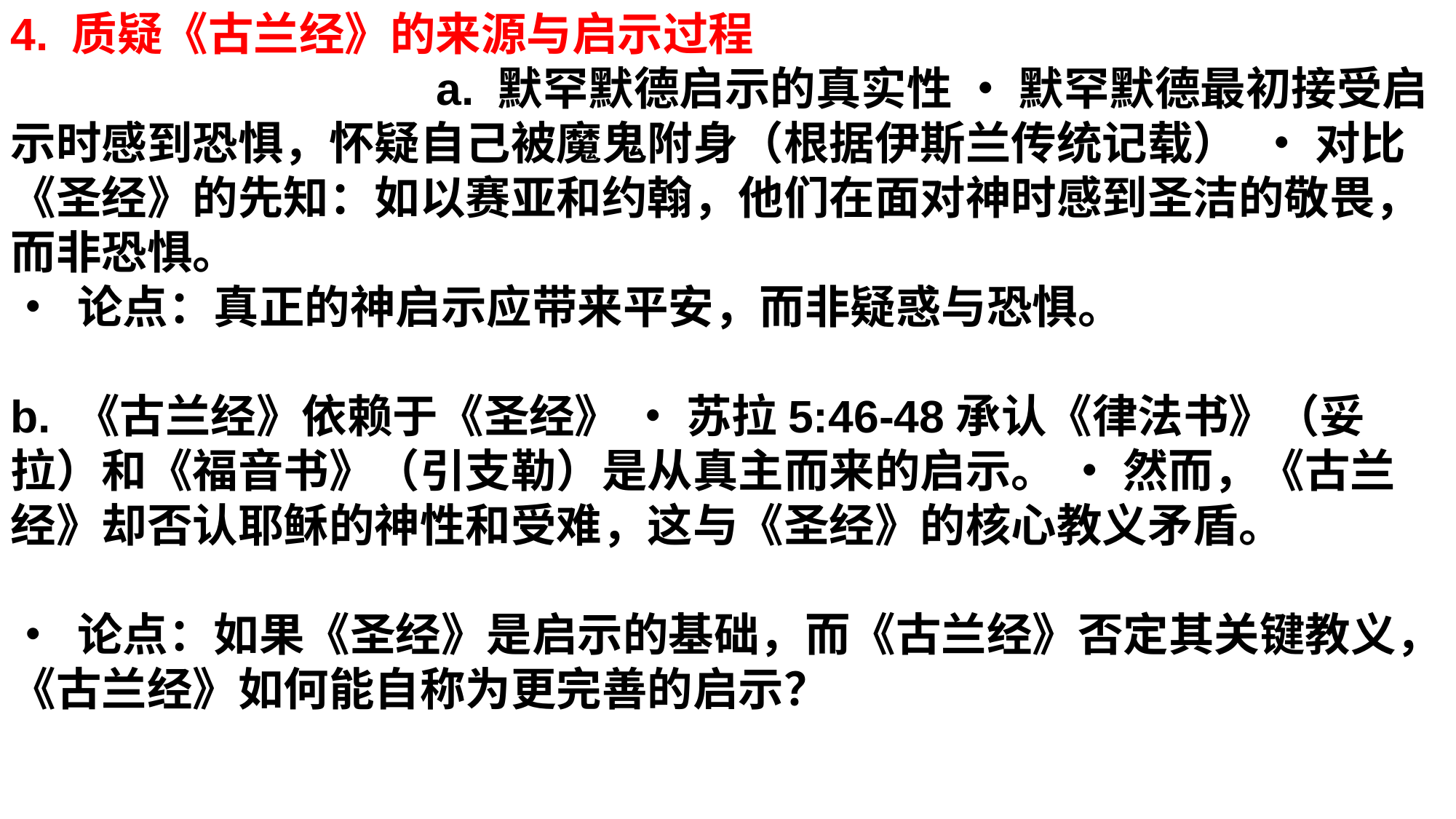

4. 质疑《古兰经》的来源与启示过程                                                                                                           a. 默罕默德启示的真实性 • 默罕默德最初接受启示时感到恐惧，怀疑自己被魔鬼附身（根据伊斯兰传统记载）  • 对比《圣经》的先知：如以赛亚和约翰，他们在面对神时感到圣洁的敬畏，而非恐惧。
• 论点：真正的神启示应带来平安，而非疑惑与恐惧。

b. 《古兰经》依赖于《圣经》 • 苏拉5:46-48承认《律法书》（妥拉）和《福音书》（引支勒）是从真主而来的启示。 • 然而，《古兰经》却否认耶稣的神性和受难，这与《圣经》的核心教义矛盾。
• 论点：如果《圣经》是启示的基础，而《古兰经》否定其关键教义，《古兰经》如何能自称为更完善的启示？